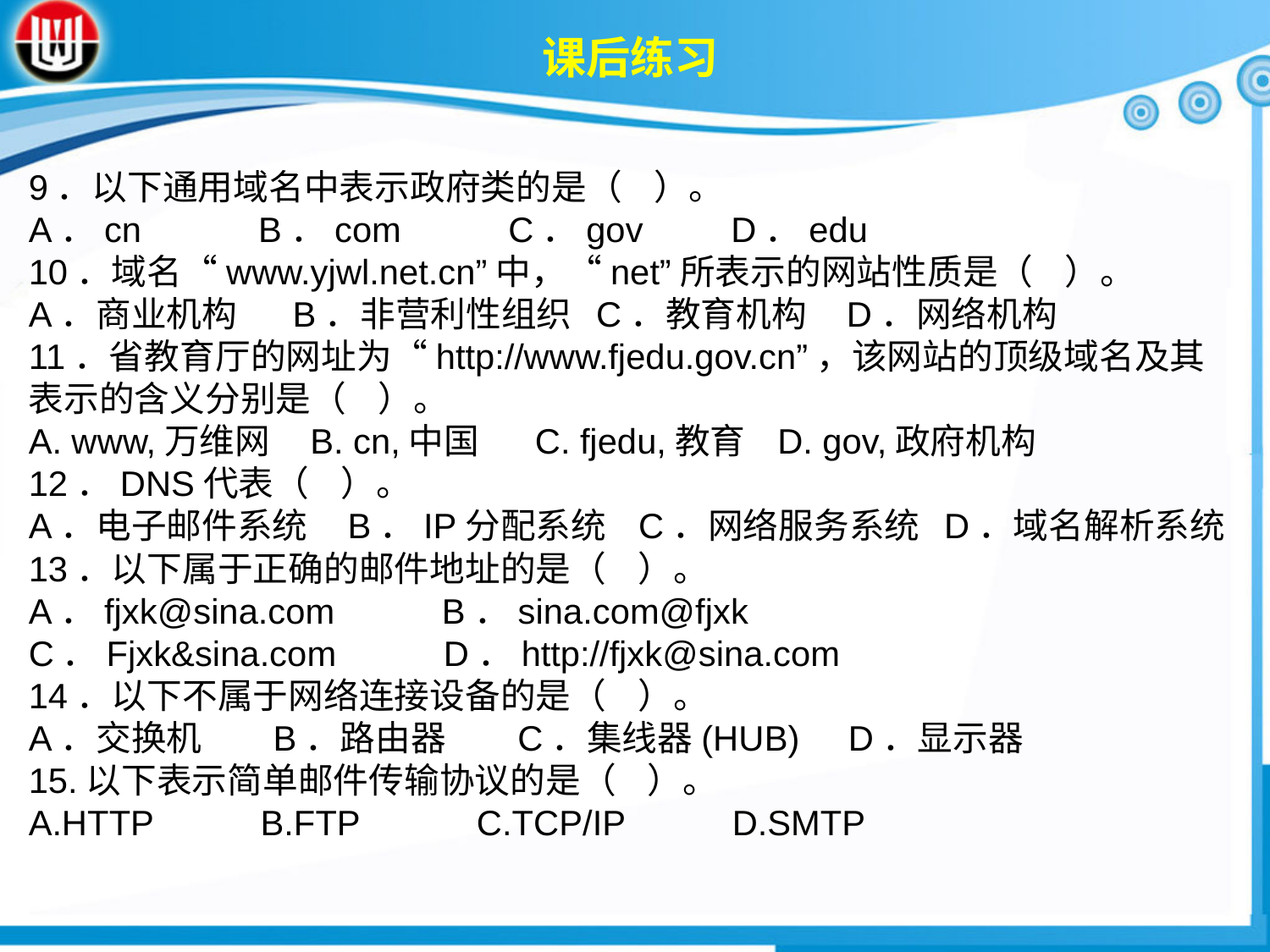

课后练习
9．以下通用域名中表示政府类的是（    ）。A．cn            B．com           C．gov         D．edu10．域名“www.yjwl.net.cn”中，“net”所表示的网站性质是（    ）。A．商业机构      B．非营利性组织  C．教育机构    D．网络机构11．省教育厅的网址为“http://www.fjedu.gov.cn”，该网站的顶级域名及其表示的含义分别是（    ）。A. www,万维网    B. cn,中国      C. fjedu,教育   D. gov,政府机构12．DNS代表（    ）。A．电子邮件系统    B．IP分配系统   C．网络服务系统  D．域名解析系统13．以下属于正确的邮件地址的是（    ）。A．fjxk@sina.com           B．sina.com@fjxk
C．Fjxk&sina.com           D．http://fjxk@sina.com14．以下不属于网络连接设备的是（    ）。A．交换机        B．路由器        C．集线器(HUB)     D．显示器
15.以下表示简单邮件传输协议的是（    ）。
A.HTTP           B.FTP            C.TCP/IP           D.SMTP